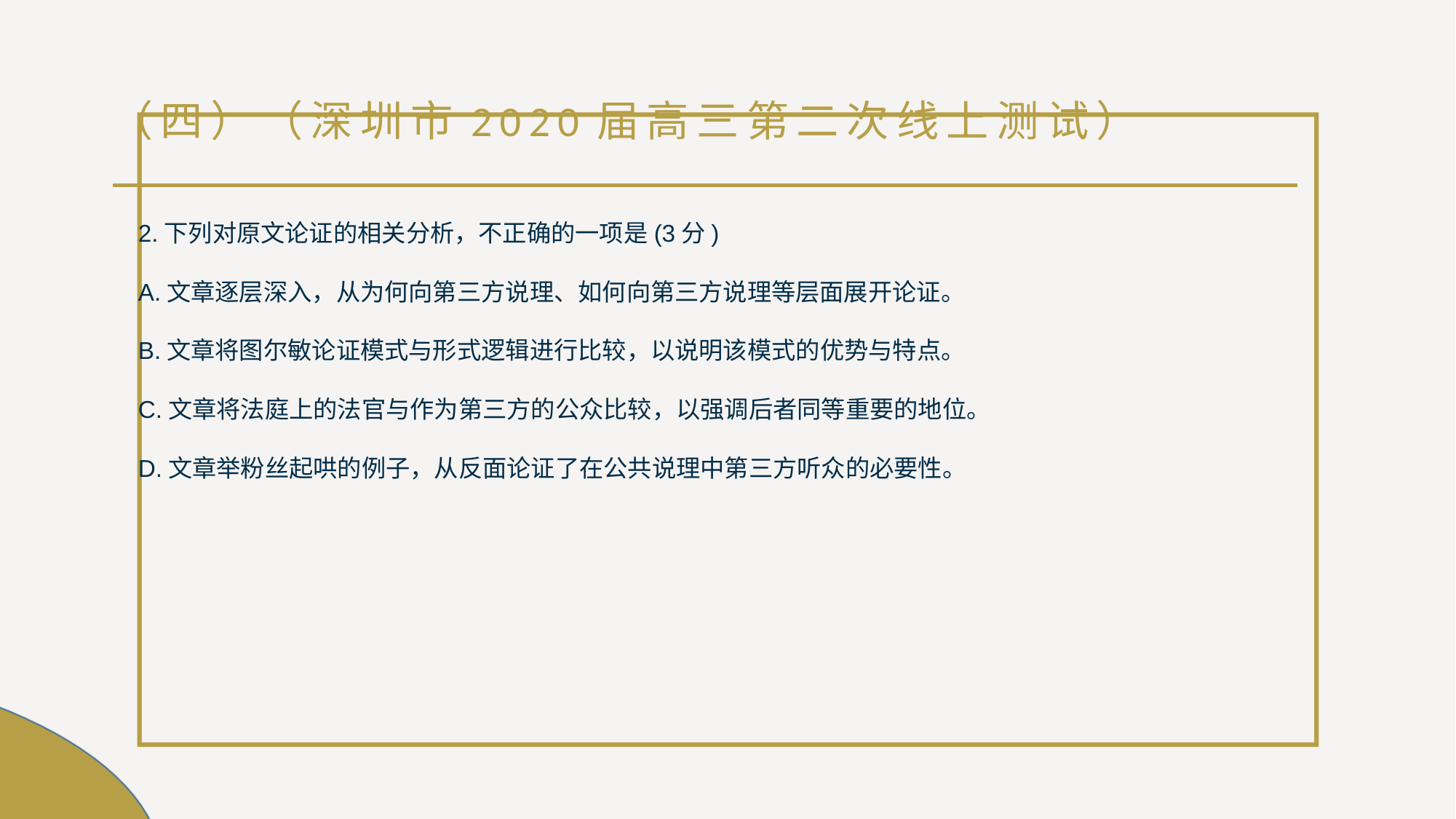

# （四）（深圳市2020届高三第二次线上测试）
2.下列对原文论证的相关分析，不正确的一项是(3分)
A.文章逐层深入，从为何向第三方说理、如何向第三方说理等层面展开论证。
B.文章将图尔敏论证模式与形式逻辑进行比较，以说明该模式的优势与特点。
C.文章将法庭上的法官与作为第三方的公众比较，以强调后者同等重要的地位。
D.文章举粉丝起哄的例子，从反面论证了在公共说理中第三方听众的必要性。